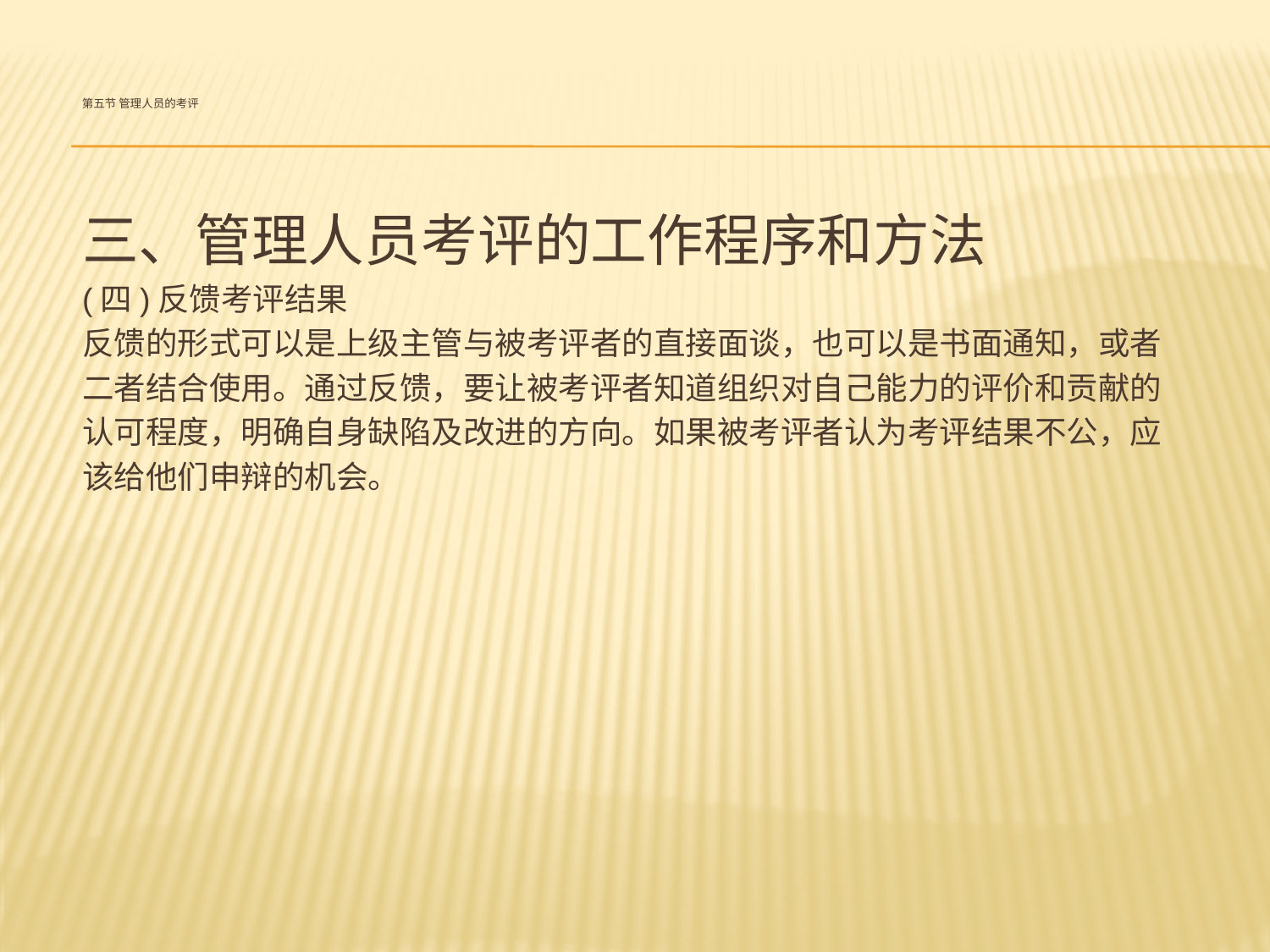

# 第五节 管理人员的考评
三、管理人员考评的工作程序和方法
(四)反馈考评结果
反馈的形式可以是上级主管与被考评者的直接面谈，也可以是书面通知，或者
二者结合使用。通过反馈，要让被考评者知道组织对自己能力的评价和贡献的
认可程度，明确自身缺陷及改进的方向。如果被考评者认为考评结果不公，应
该给他们申辩的机会。